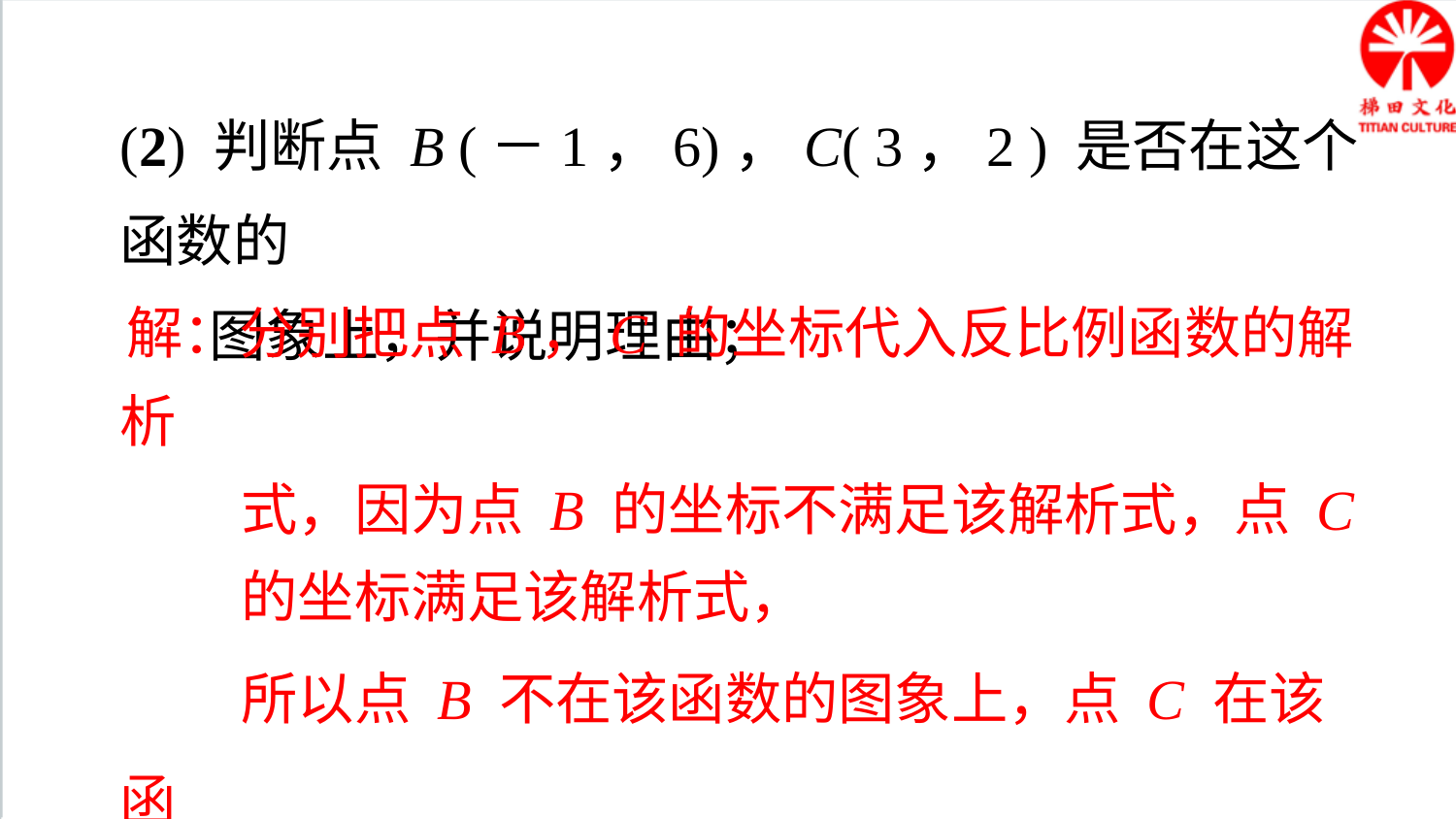

(2) 判断点 B (－1，6)，C( 3，2 ) 是否在这个函数的
      图象上，并说明理由；
解：分别把点 B，C 的坐标代入反比例函数的解析
        式，因为点 B 的坐标不满足该解析式，点 C
        的坐标满足该解析式，
        所以点 B 不在该函数的图象上，点 C 在该函
        数的图象上．